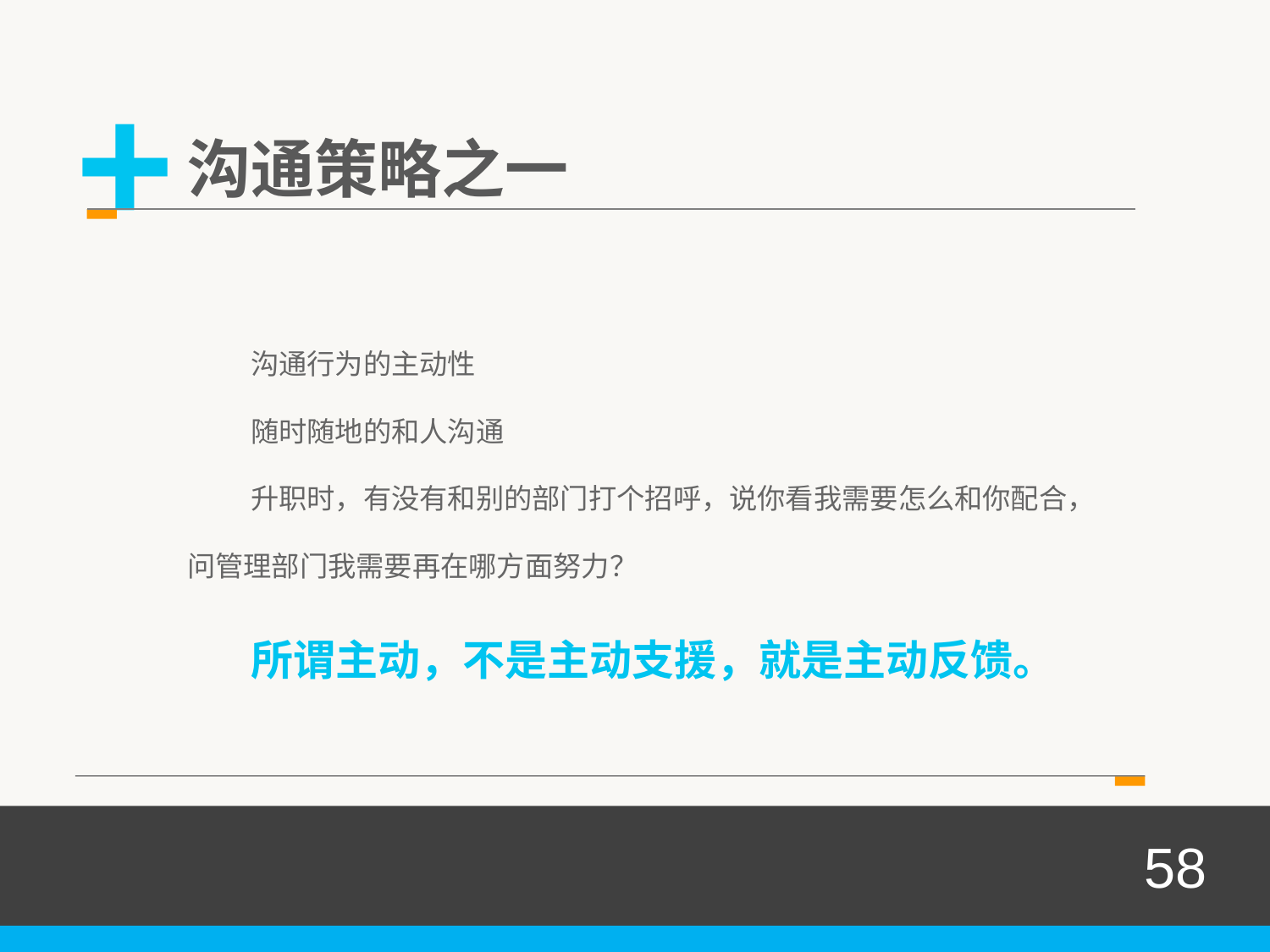

+
沟通策略之一

沟通行为的主动性
随时随地的和人沟通
升职时，有没有和别的部门打个招呼，说你看我需要怎么和你配合，问管理部门我需要再在哪方面努力？
所谓主动，不是主动支援，就是主动反馈。

58